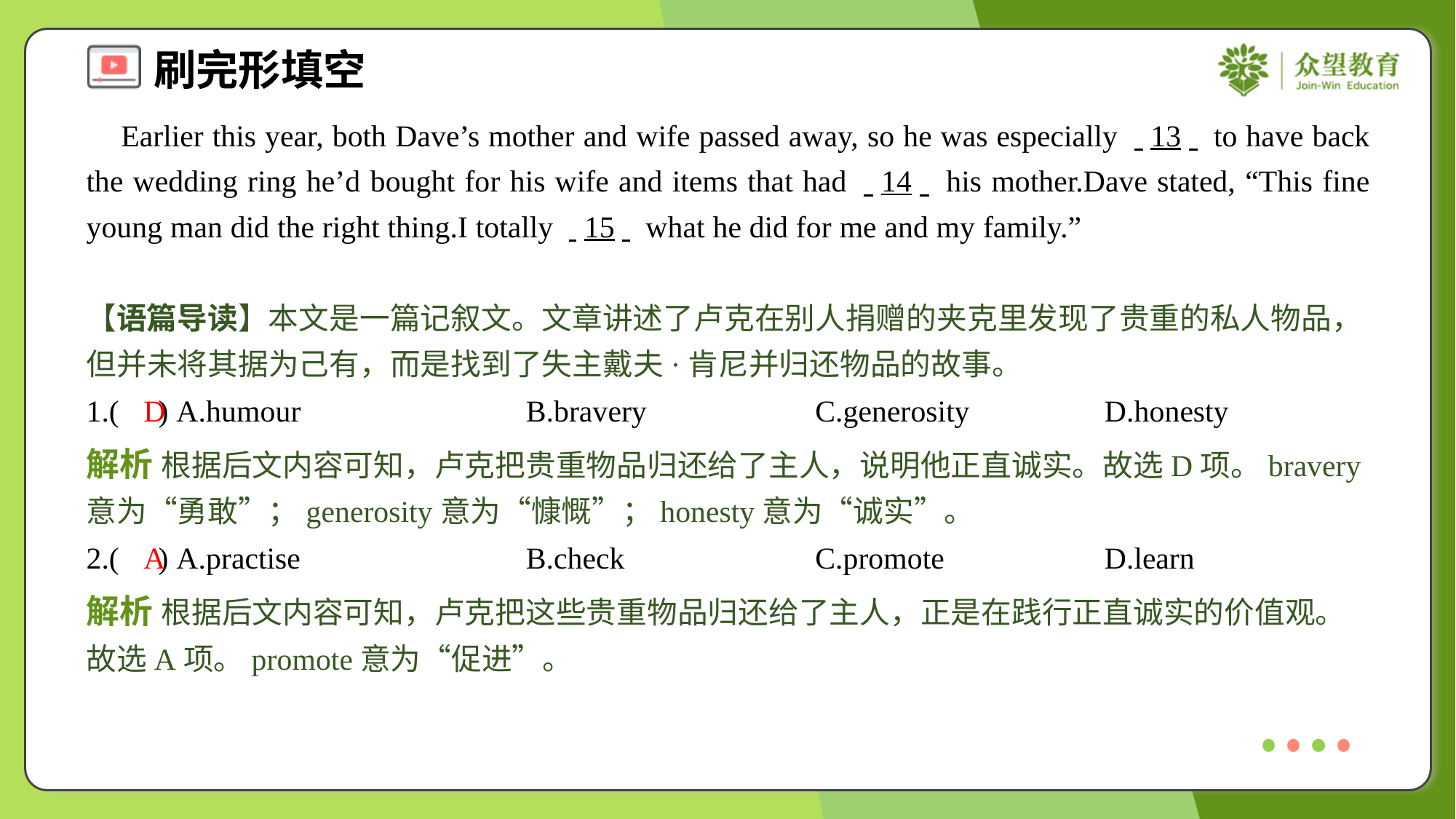

Earlier this year, both Dave’s mother and wife passed away, so he was especially . .13. . to have back the wedding ring he’d bought for his wife and items that had . .14. . his mother.Dave stated, “This fine young man did the right thing.I totally . .15. . what he did for me and my family.”
【语篇导读】本文是一篇记叙文。文章讲述了卢克在别人捐赠的夹克里发现了贵重的私人物品，但并未将其据为己有，而是找到了失主戴夫·肯尼并归还物品的故事。
1.(     ) A.humour	B.bravery	C.generosity	D.honesty
D
解析 根据后文内容可知，卢克把贵重物品归还给了主人，说明他正直诚实。故选D项。bravery意为“勇敢”；generosity意为“慷慨”；honesty意为“诚实”。
2.(     ) A.practise	B.check	C.promote	D.learn
A
解析 根据后文内容可知，卢克把这些贵重物品归还给了主人，正是在践行正直诚实的价值观。故选A项。promote意为“促进”。